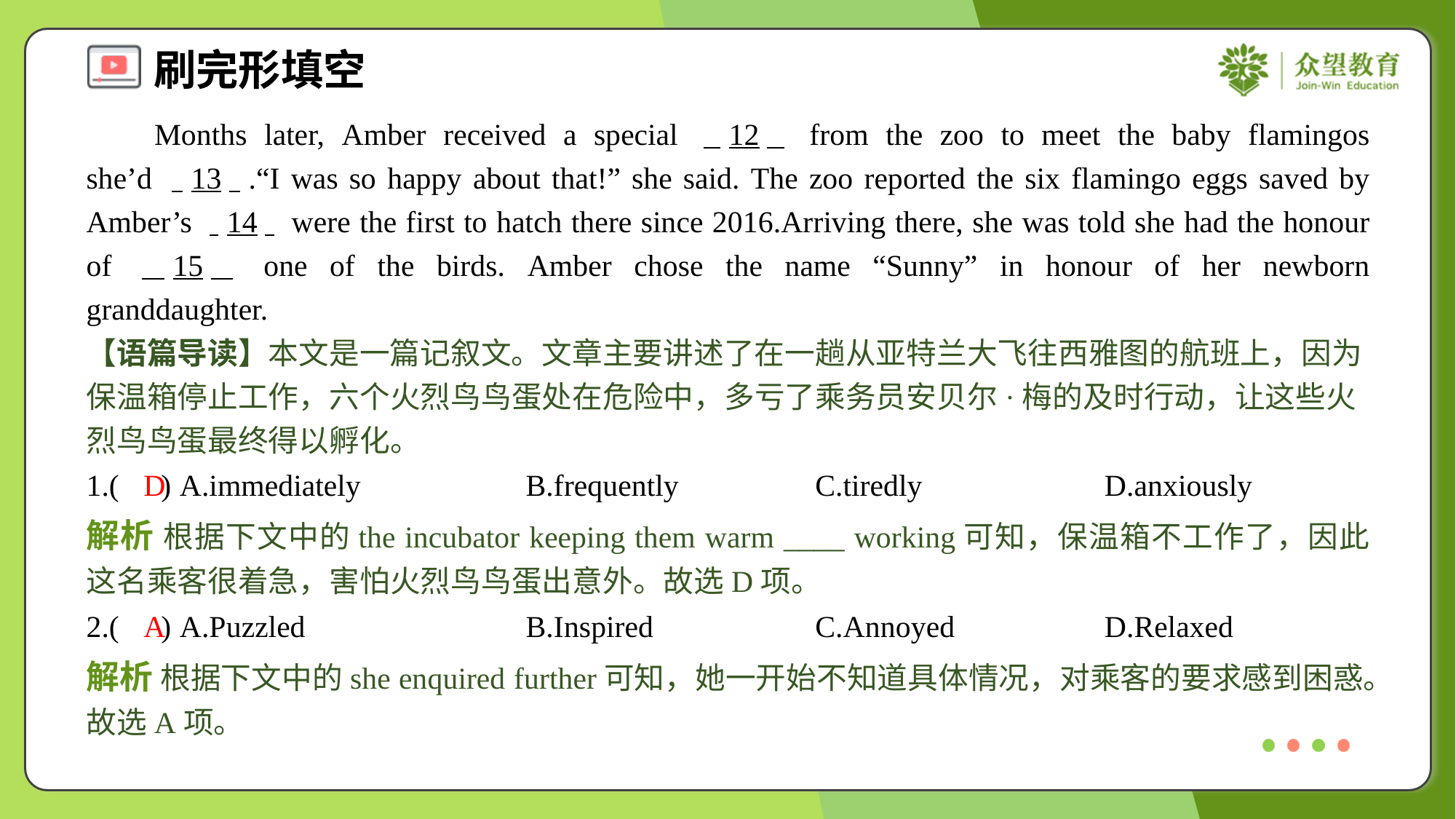

Months later, Amber received a special . .12. . from the zoo to meet the baby flamingos she’d . .13. ..“I was so happy about that!” she said. The zoo reported the six flamingo eggs saved by Amber’s . .14. . were the first to hatch there since 2016.Arriving there, she was told she had the honour of . .15. . one of the birds. Amber chose the name “Sunny” in honour of her newborn granddaughter.#5
【语篇导读】本文是一篇记叙文。文章主要讲述了在一趟从亚特兰大飞往西雅图的航班上，因为保温箱停止工作，六个火烈鸟鸟蛋处在危险中，多亏了乘务员安贝尔·梅的及时行动，让这些火烈鸟鸟蛋最终得以孵化。
1.(     ) A.immediately	B.frequently	C.tiredly	D.anxiously
D
解析 根据下文中的the incubator keeping them warm ____ working可知，保温箱不工作了，因此这名乘客很着急，害怕火烈鸟鸟蛋出意外。故选D项。
2.(     ) A.Puzzled	B.Inspired	C.Annoyed	D.Relaxed
A
解析 根据下文中的she enquired further可知，她一开始不知道具体情况，对乘客的要求感到困惑。故选A项。